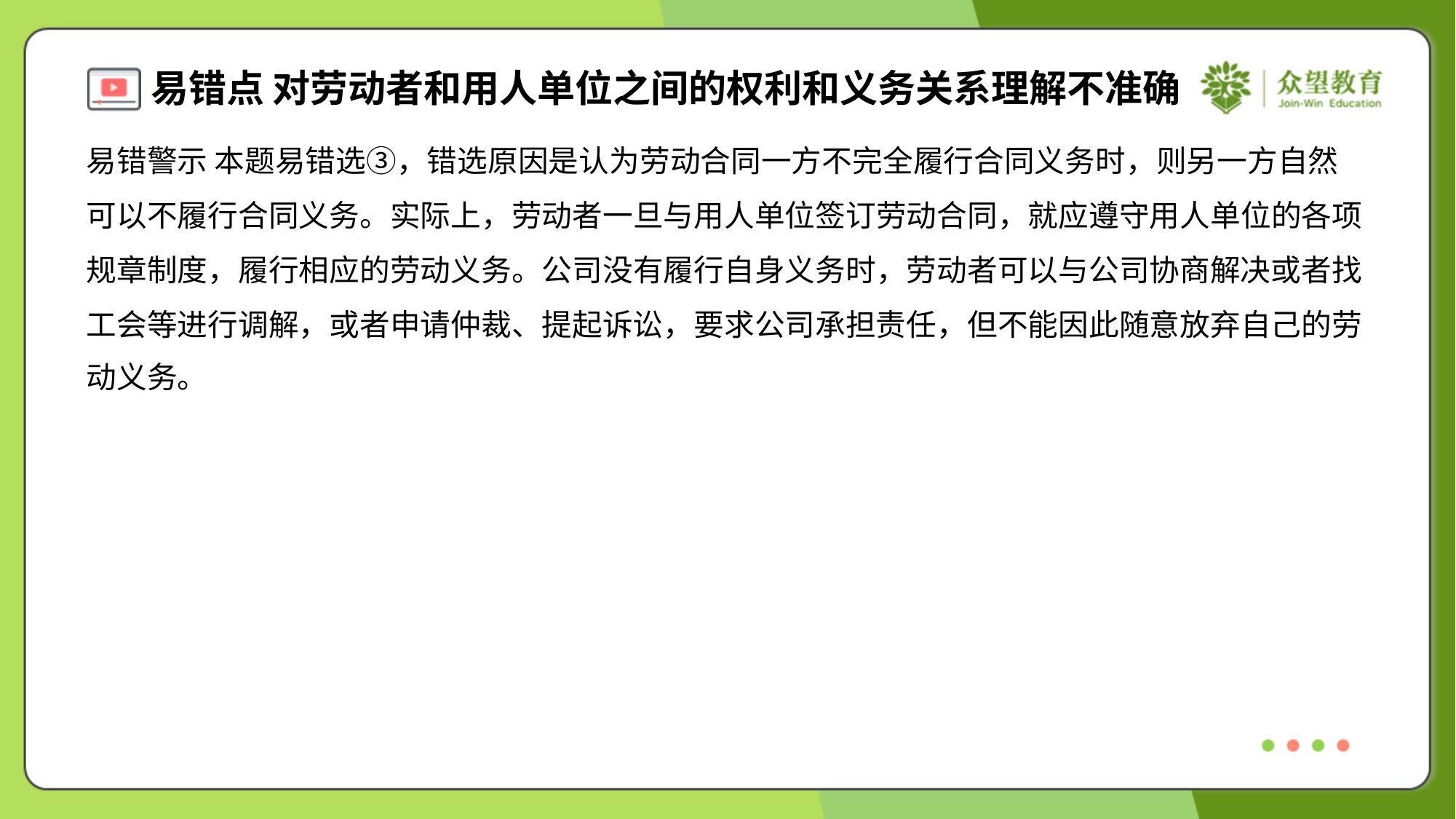

易错警示 本题易错选③，错选原因是认为劳动合同一方不完全履行合同义务时，则另一方自然
可以不履行合同义务。实际上，劳动者一旦与用人单位签订劳动合同，就应遵守用人单位的各项
规章制度，履行相应的劳动义务。公司没有履行自身义务时，劳动者可以与公司协商解决或者找
工会等进行调解，或者申请仲裁、提起诉讼，要求公司承担责任，但不能因此随意放弃自己的劳
动义务。